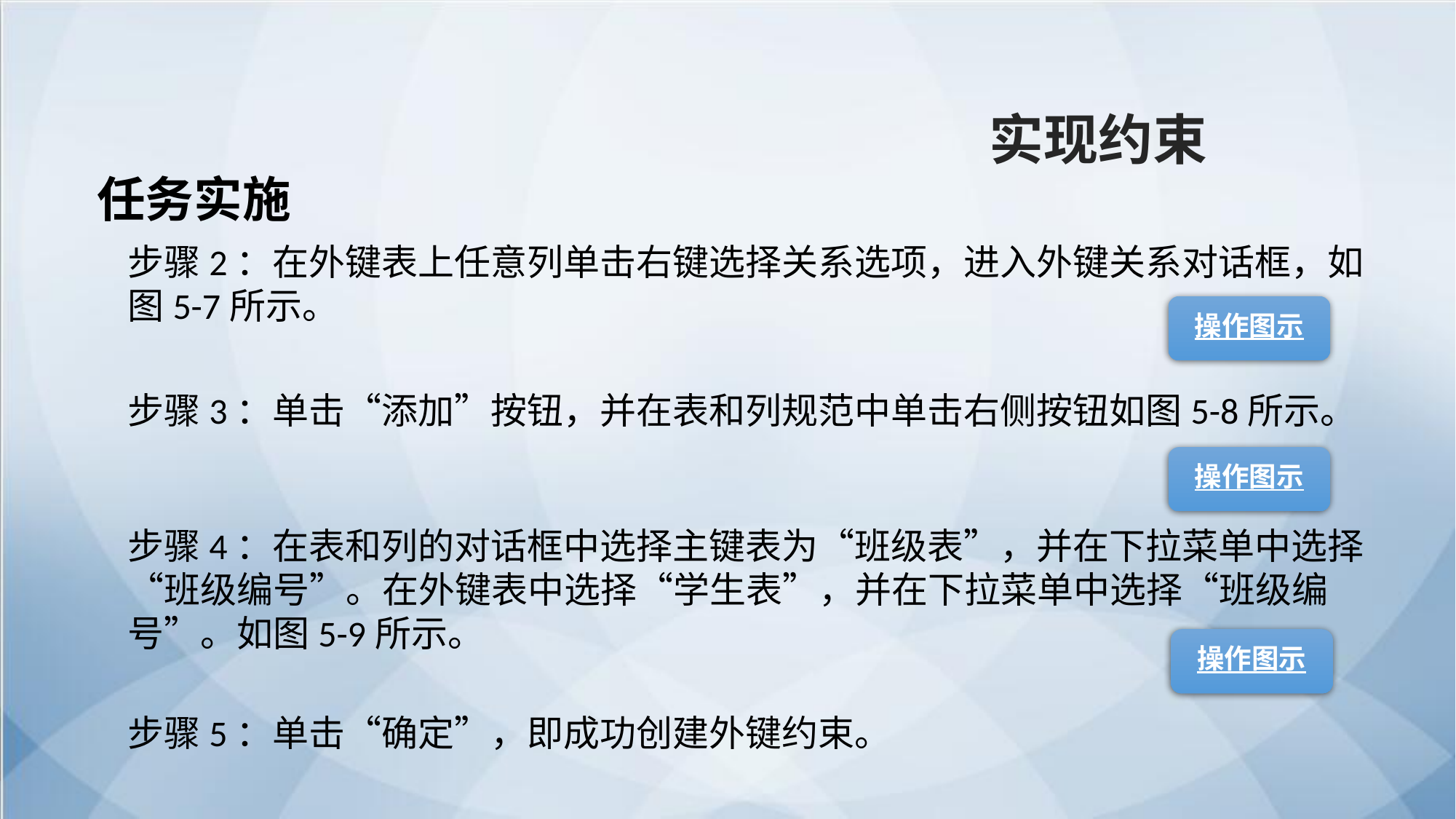

实现约束
任务实施
步骤2：在外键表上任意列单击右键选择关系选项，进入外键关系对话框，如图5-7所示。
操作图示
步骤3：单击“添加”按钮，并在表和列规范中单击右侧按钮如图5-8所示。
操作图示
步骤4：在表和列的对话框中选择主键表为“班级表”，并在下拉菜单中选择“班级编号”。在外键表中选择“学生表”，并在下拉菜单中选择“班级编号”。如图5-9所示。
操作图示
步骤5：单击“确定”，即成功创建外键约束。